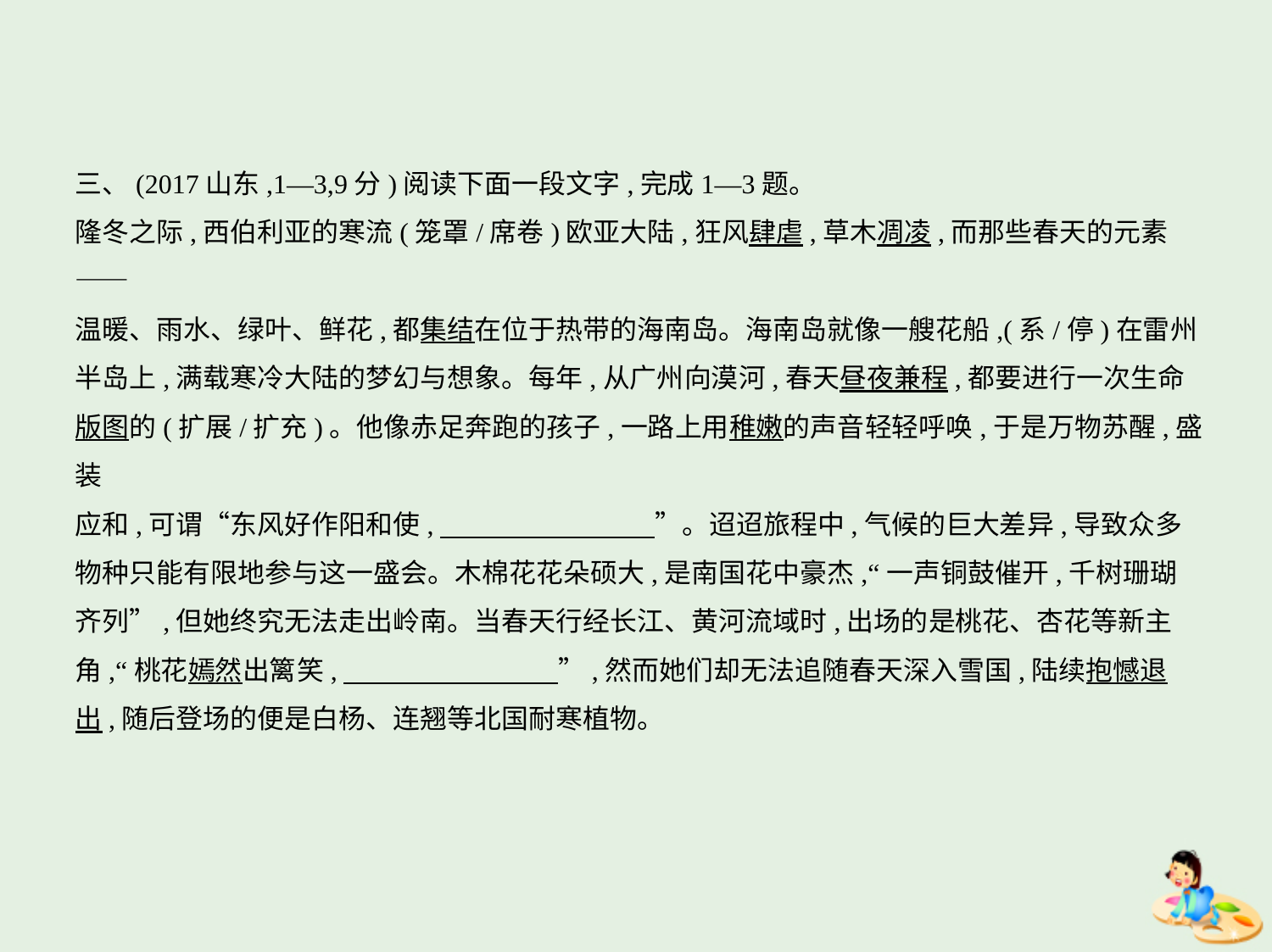

三、(2017山东,1—3,9分)阅读下面一段文字,完成1—3题。
隆冬之际,西伯利亚的寒流(笼罩/席卷)欧亚大陆,狂风肆虐,草木凋凌,而那些春天的元素——
温暖、雨水、绿叶、鲜花,都集结在位于热带的海南岛。海南岛就像一艘花船,(系/停)在雷州
半岛上,满载寒冷大陆的梦幻与想象。每年,从广州向漠河,春天昼夜兼程,都要进行一次生命
版图的(扩展/扩充)。他像赤足奔跑的孩子,一路上用稚嫩的声音轻轻呼唤,于是万物苏醒,盛装
应和,可谓“东风好作阳和使,　　　　　　　    ”。迢迢旅程中,气候的巨大差异,导致众多
物种只能有限地参与这一盛会。木棉花花朵硕大,是南国花中豪杰,“一声铜鼓催开,千树珊瑚
齐列”,但她终究无法走出岭南。当春天行经长江、黄河流域时,出场的是桃花、杏花等新主
角,“桃花嫣然出篱笑,　　　　　　　    ”,然而她们却无法追随春天深入雪国,陆续抱憾退
出,随后登场的便是白杨、连翘等北国耐寒植物。